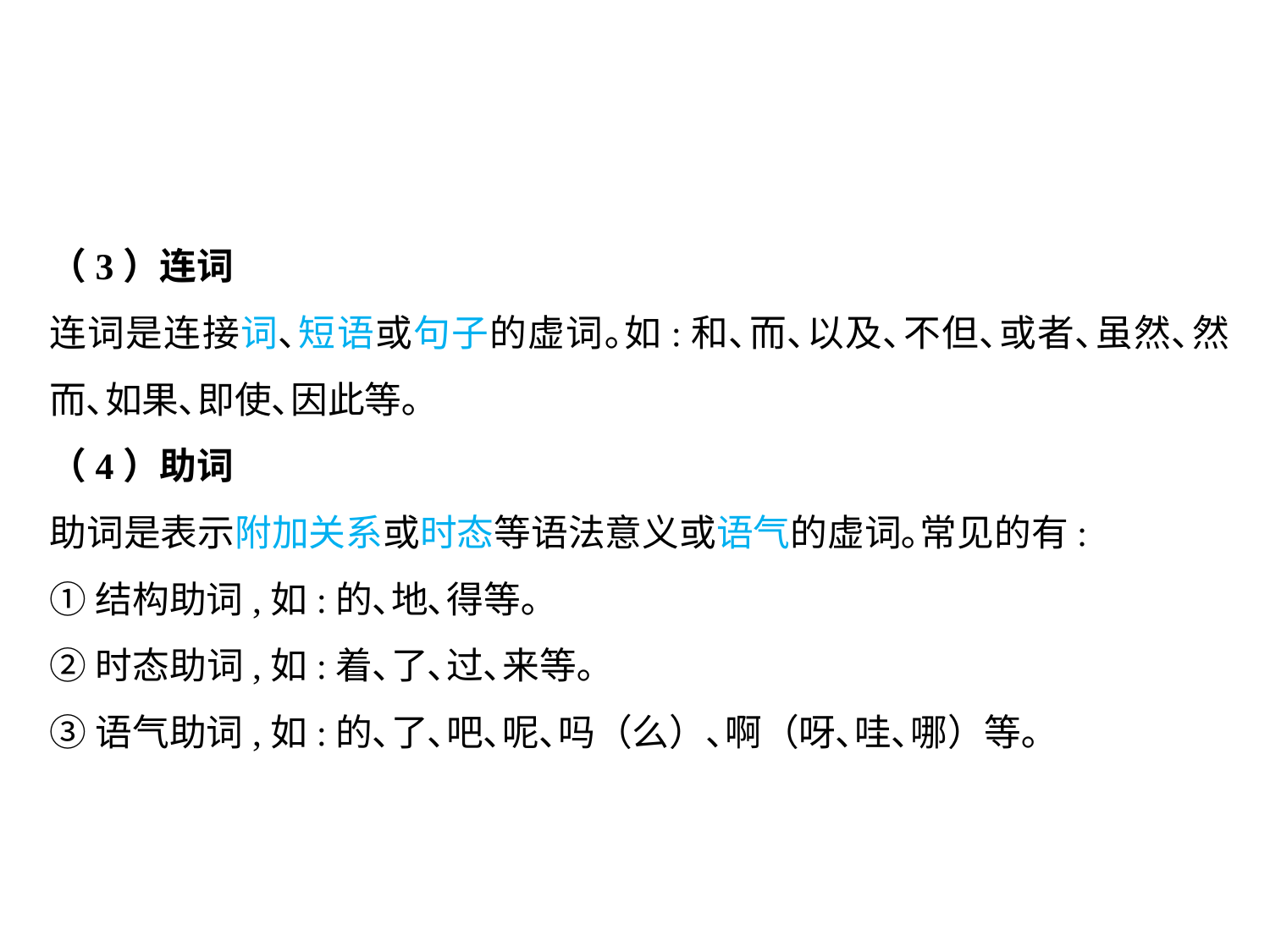

（3）连词
连词是连接词､短语或句子的虚词｡如:和､而､以及､不但､或者､虽然､然而､如果､即使､因此等｡
（4）助词
助词是表示附加关系或时态等语法意义或语气的虚词｡常见的有:
①结构助词,如:的､地､得等｡
②时态助词,如:着､了､过､来等｡
③语气助词,如:的､了､吧､呢､吗（么）､啊（呀､哇､哪）等｡